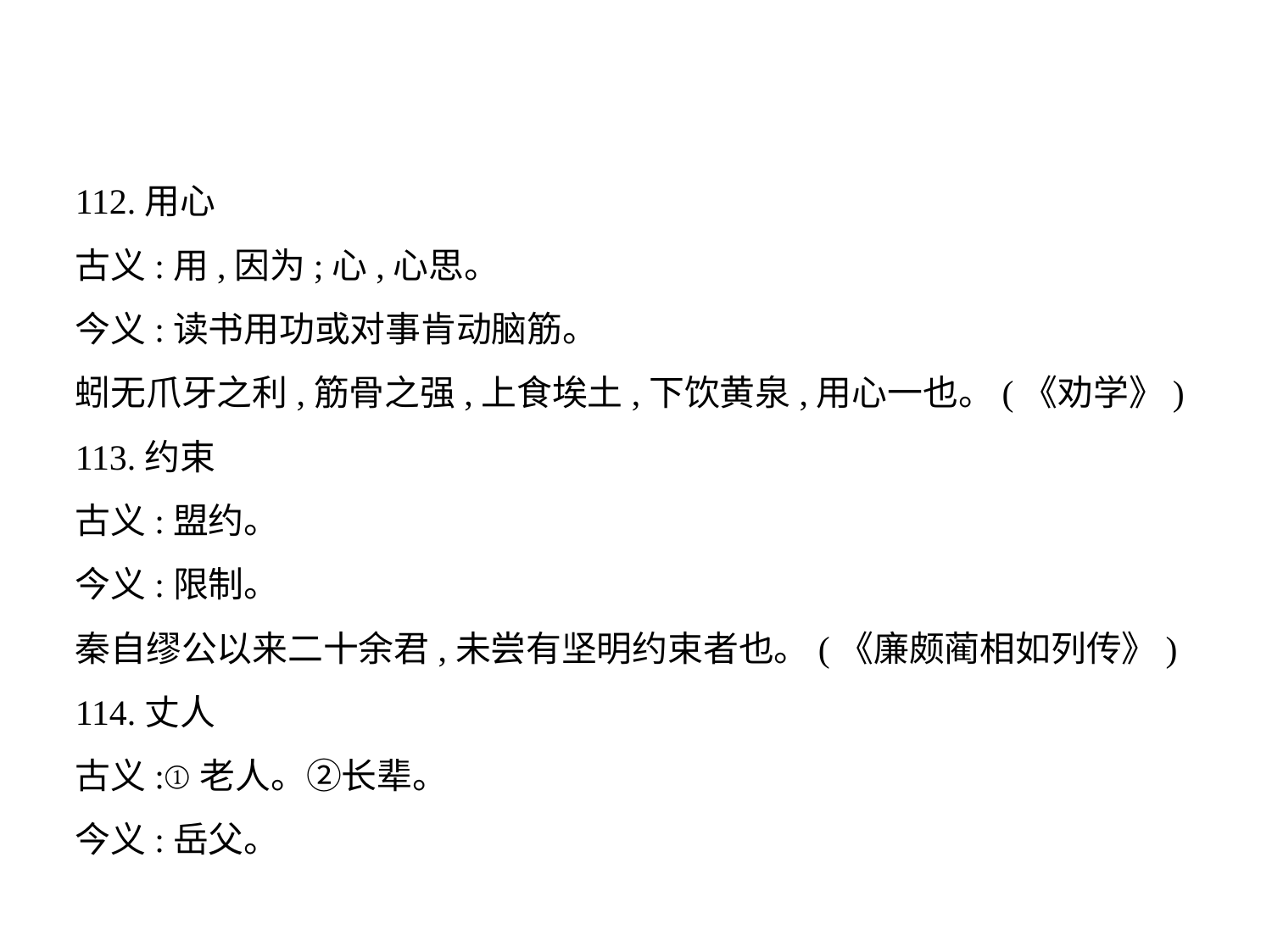

112.用心
古义:用,因为;心,心思。
今义:读书用功或对事肯动脑筋。
蚓无爪牙之利,筋骨之强,上食埃土,下饮黄泉,用心一也。(《劝学》)
113.约束
古义:盟约。
今义:限制。
秦自缪公以来二十余君,未尝有坚明约束者也。(《廉颇蔺相如列传》)
114.丈人
古义:①老人。②长辈。
今义:岳父。